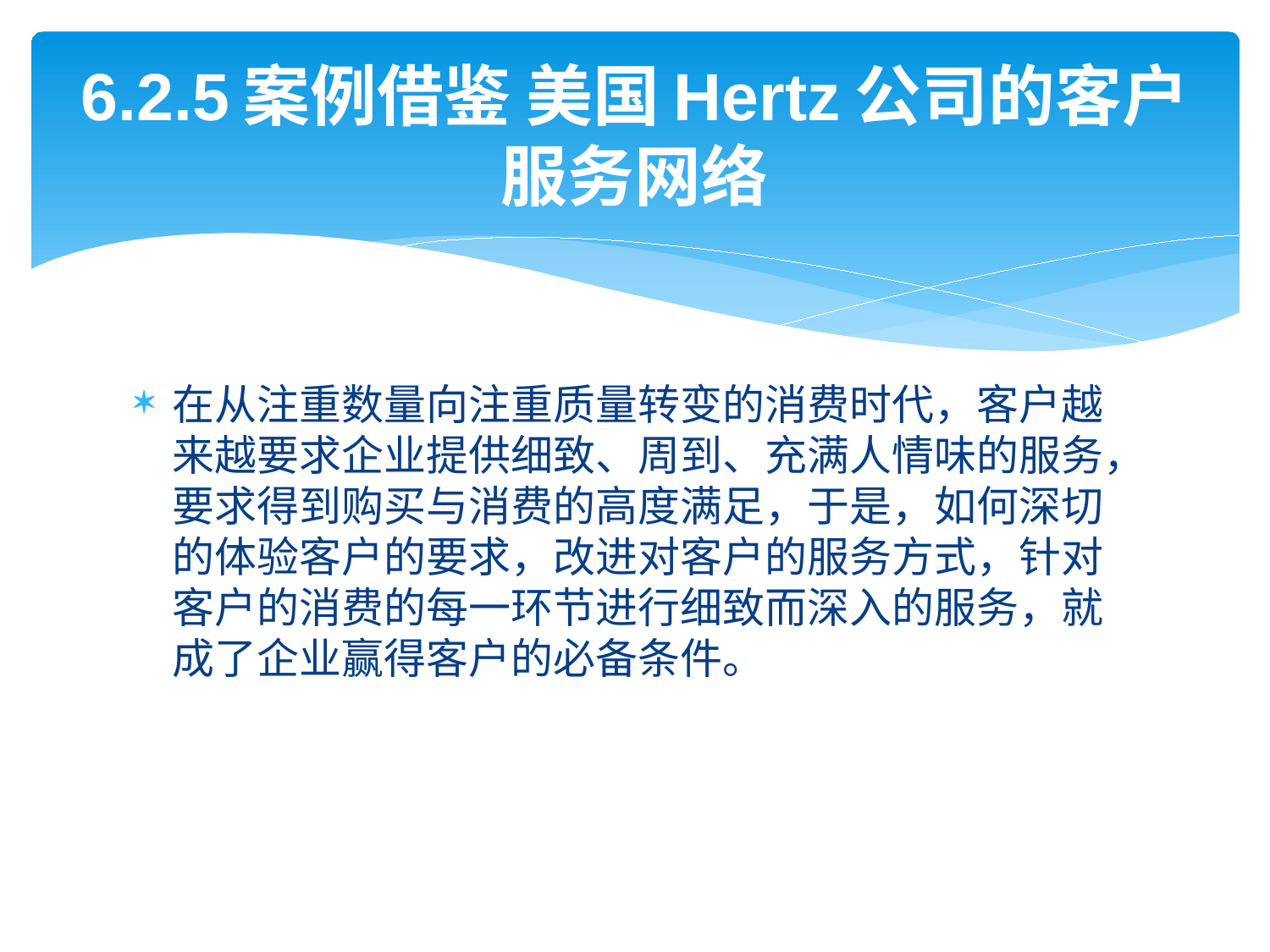

# 6.2.5案例借鉴 美国Hertz公司的客户服务网络
在从注重数量向注重质量转变的消费时代，客户越来越要求企业提供细致、周到、充满人情味的服务，要求得到购买与消费的高度满足，于是，如何深切的体验客户的要求，改进对客户的服务方式，针对客户的消费的每一环节进行细致而深入的服务，就成了企业赢得客户的必备条件。